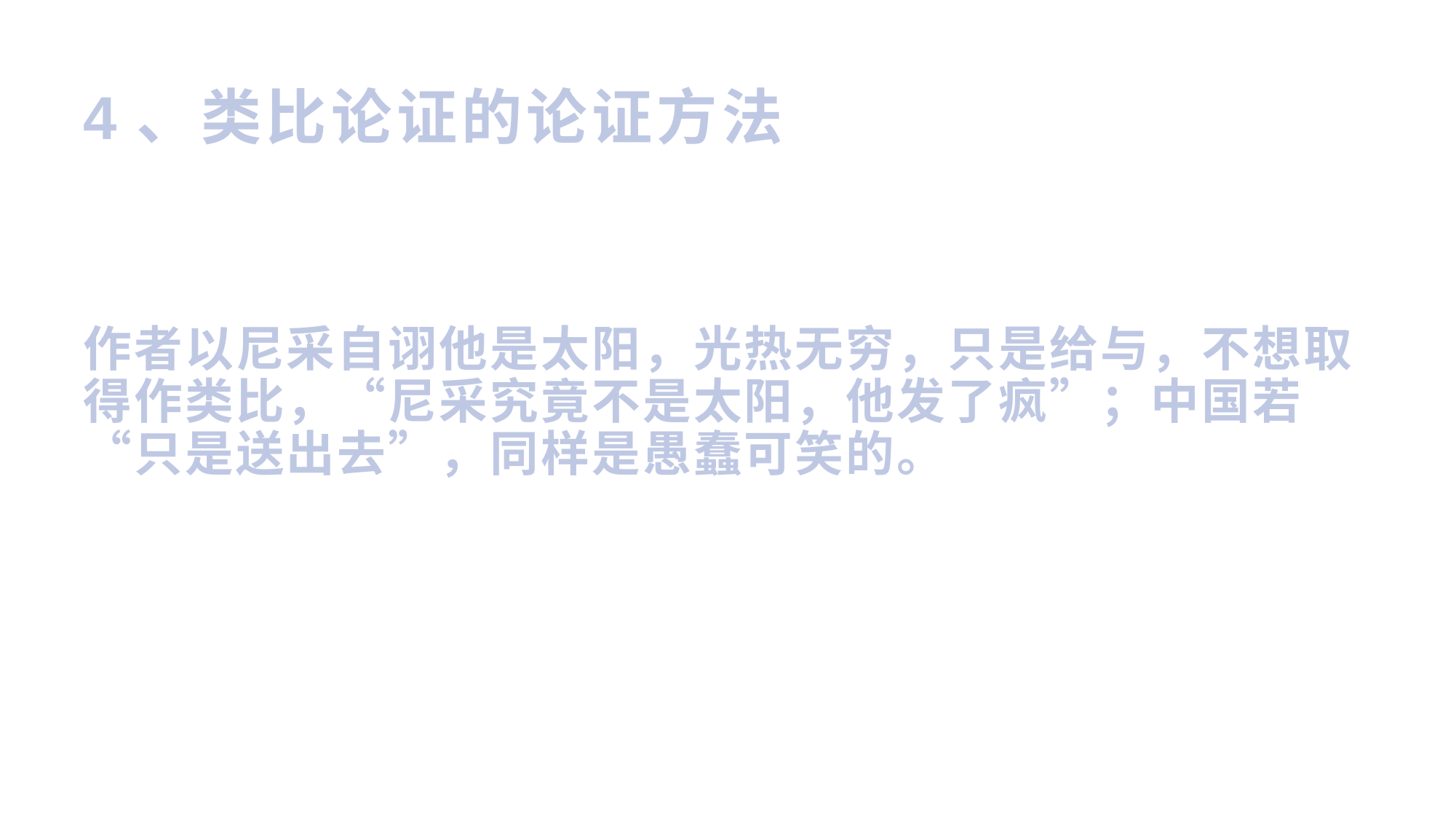

# 4、类比论证的论证方法

作者以尼采自诩他是太阳，光热无穷，只是给与，不想取得作类比，“尼采究竟不是太阳，他发了疯”；中国若“只是送出去”，同样是愚蠢可笑的。